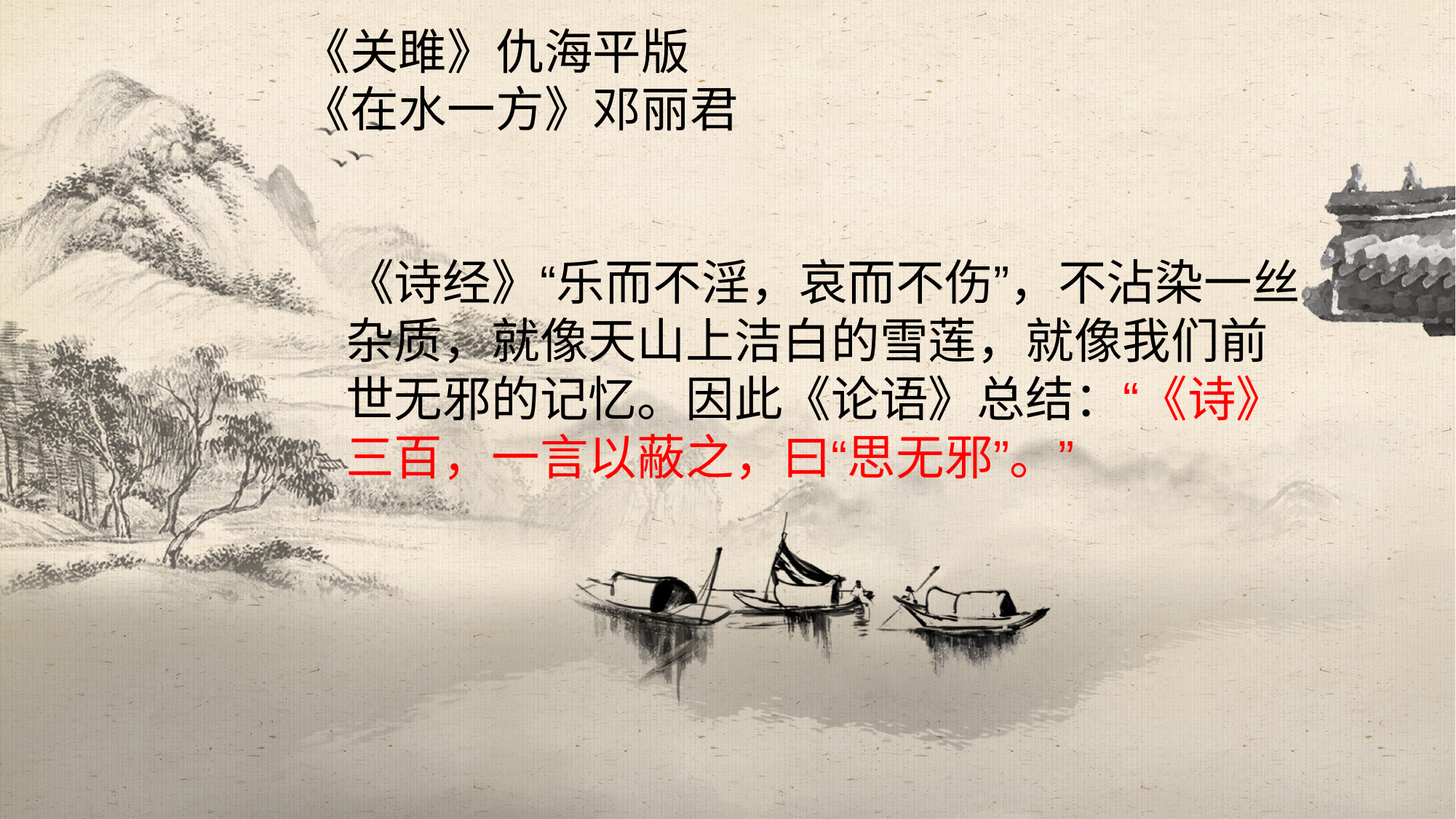

《关雎》仇海平版
《在水一方》邓丽君
《诗经》“乐而不淫，哀而不伤”，不沾染一丝杂质，就像天山上洁白的雪莲，就像我们前世无邪的记忆。因此《论语》总结：“《诗》三百，一言以蔽之，曰“思无邪”。”